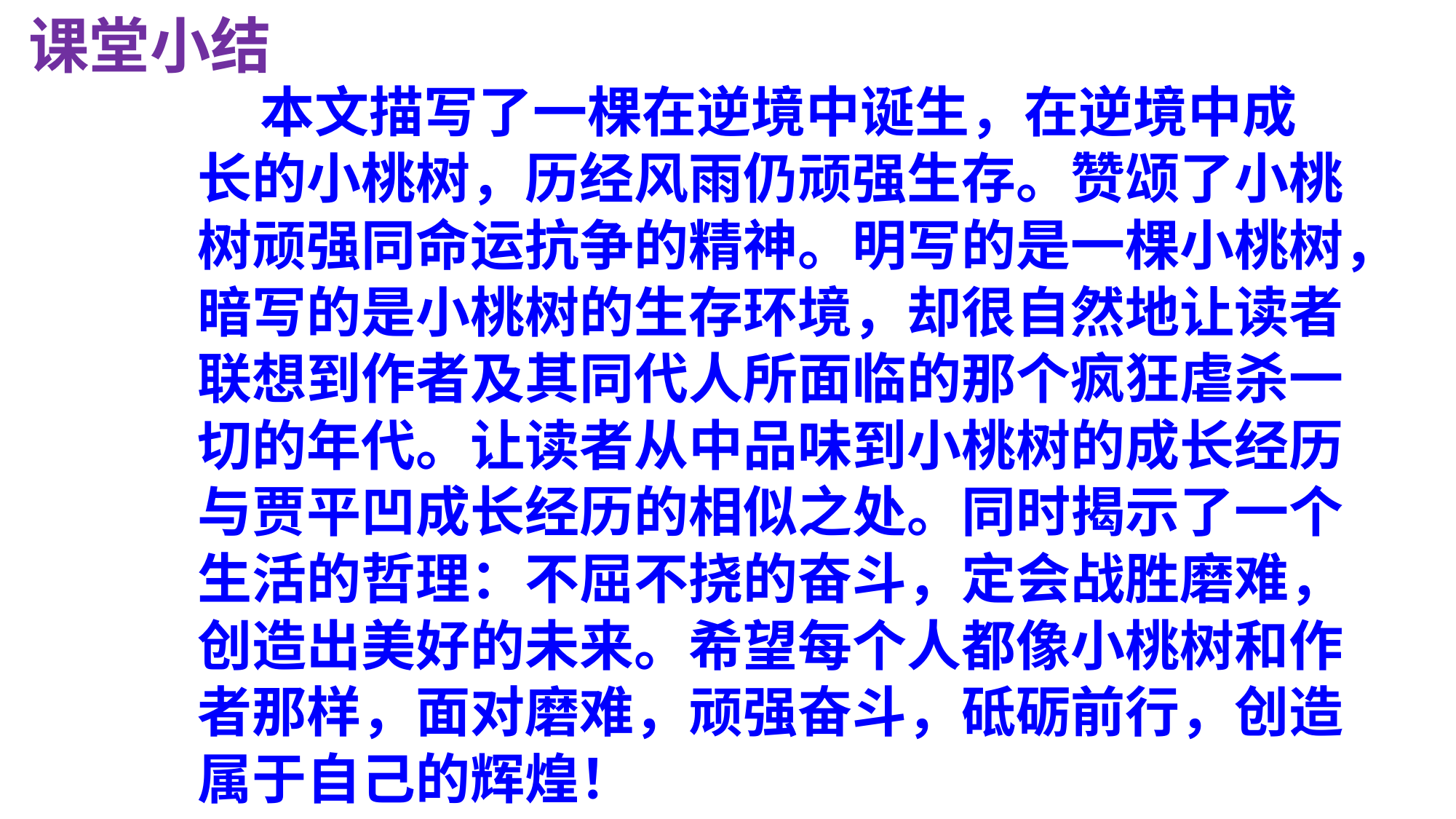

课堂小结
    本文描写了一棵在逆境中诞生，在逆境中成长的小桃树，历经风雨仍顽强生存。赞颂了小桃树顽强同命运抗争的精神。明写的是一棵小桃树，暗写的是小桃树的生存环境，却很自然地让读者联想到作者及其同代人所面临的那个疯狂虐杀一切的年代。让读者从中品味到小桃树的成长经历与贾平凹成长经历的相似之处。同时揭示了一个生活的哲理：不屈不挠的奋斗，定会战胜磨难，创造出美好的未来。希望每个人都像小桃树和作者那样，面对磨难，顽强奋斗，砥砺前行，创造属于自己的辉煌！